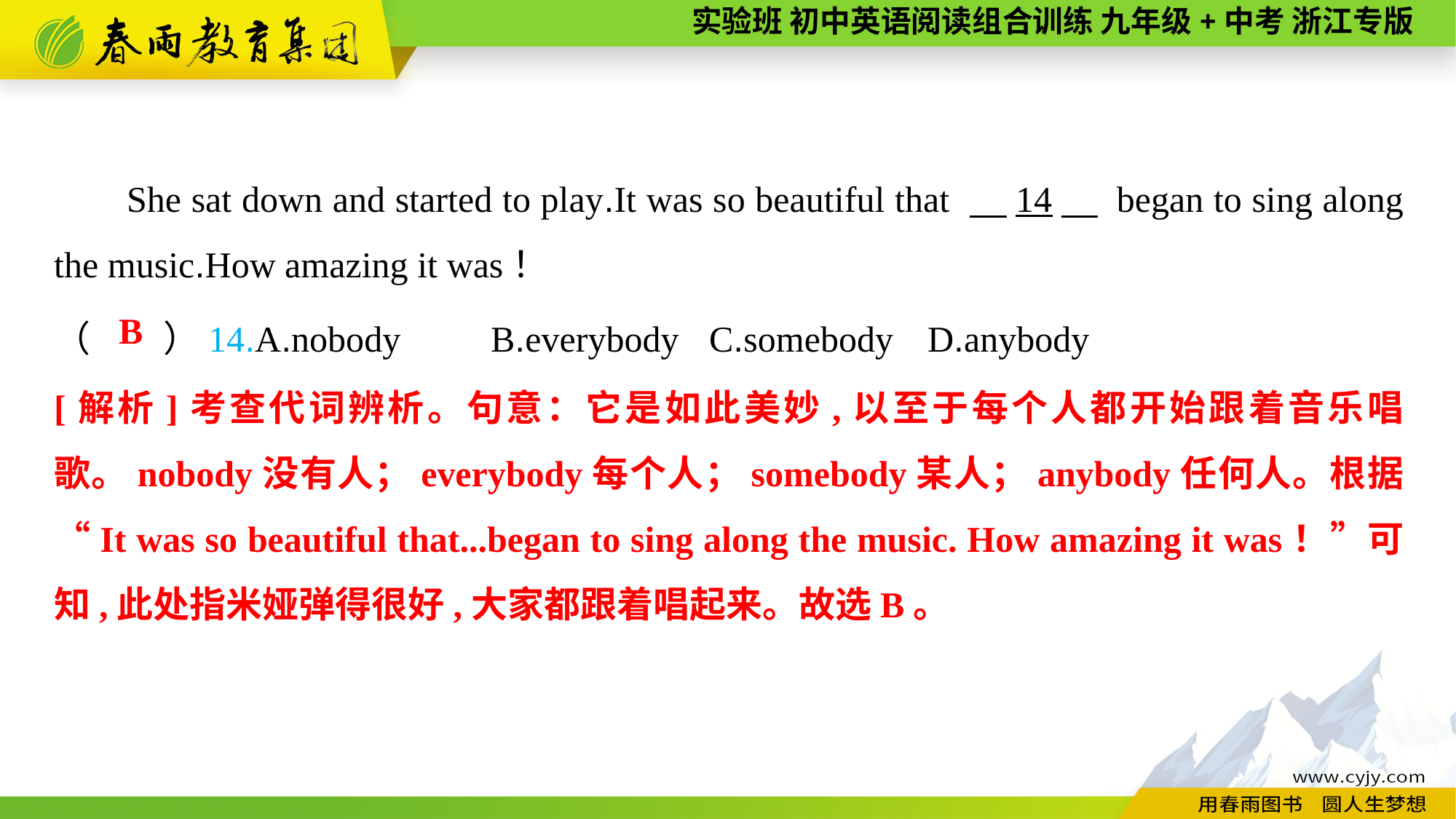

She sat down and started to play.It was so beautiful that 　14　 began to sing along the music.How amazing it was！
（　　）14.A.nobody	B.everybody	C.somebody	D.anybody
B
[解析]考查代词辨析。句意：它是如此美妙,以至于每个人都开始跟着音乐唱歌。nobody没有人；everybody每个人；somebody某人；anybody任何人。根据“It was so beautiful that...began to sing along the music. How amazing it was！”可知,此处指米娅弹得很好,大家都跟着唱起来。故选B。